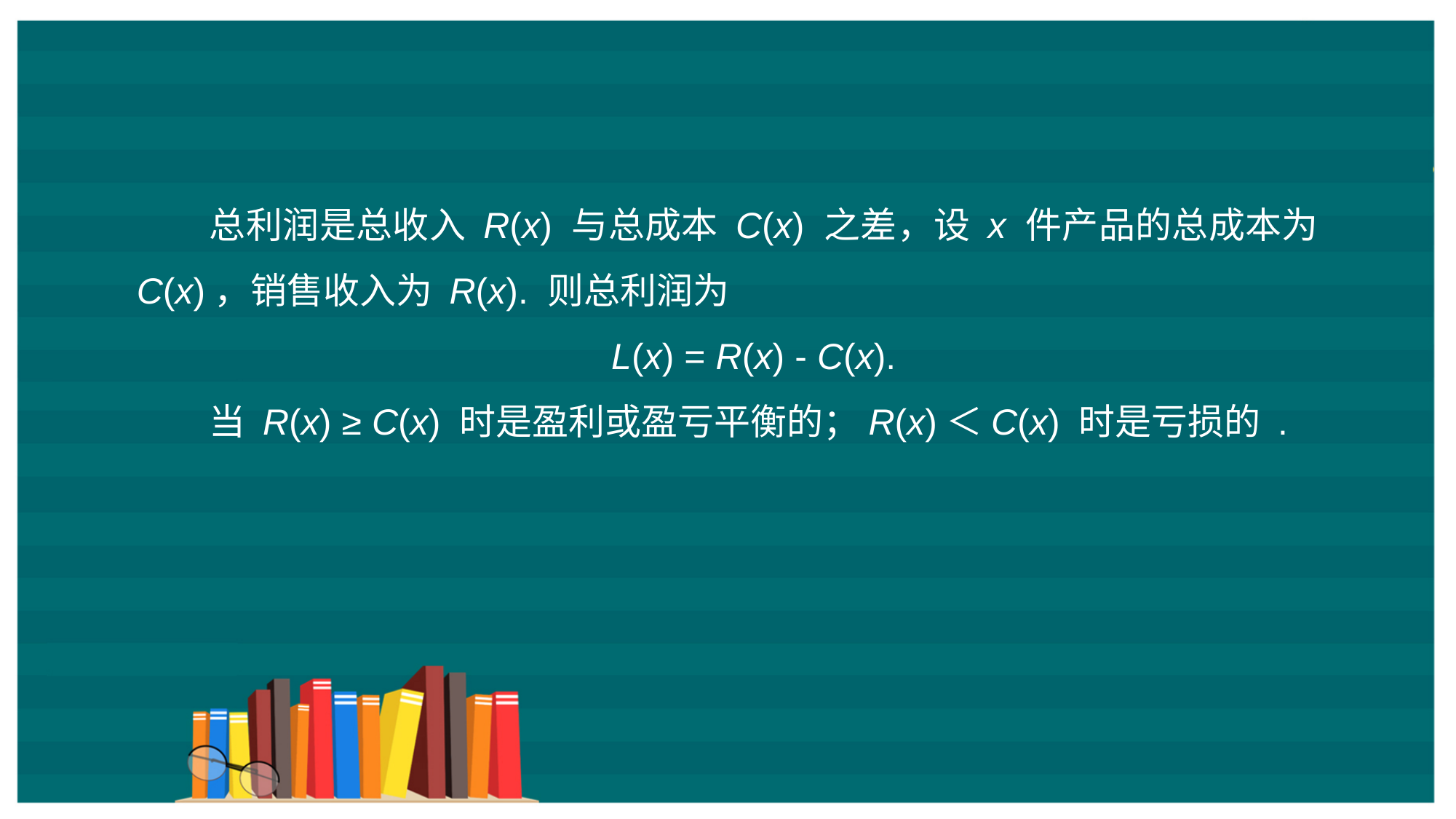

总利润是总收入 R(x) 与总成本 C(x) 之差，设 x 件产品的总成本为 C(x)，销售收入为 R(x). 则总利润为
L(x) = R(x) - C(x).
当 R(x) ≥ C(x) 时是盈利或盈亏平衡的；R(x)＜C(x) 时是亏损的 .